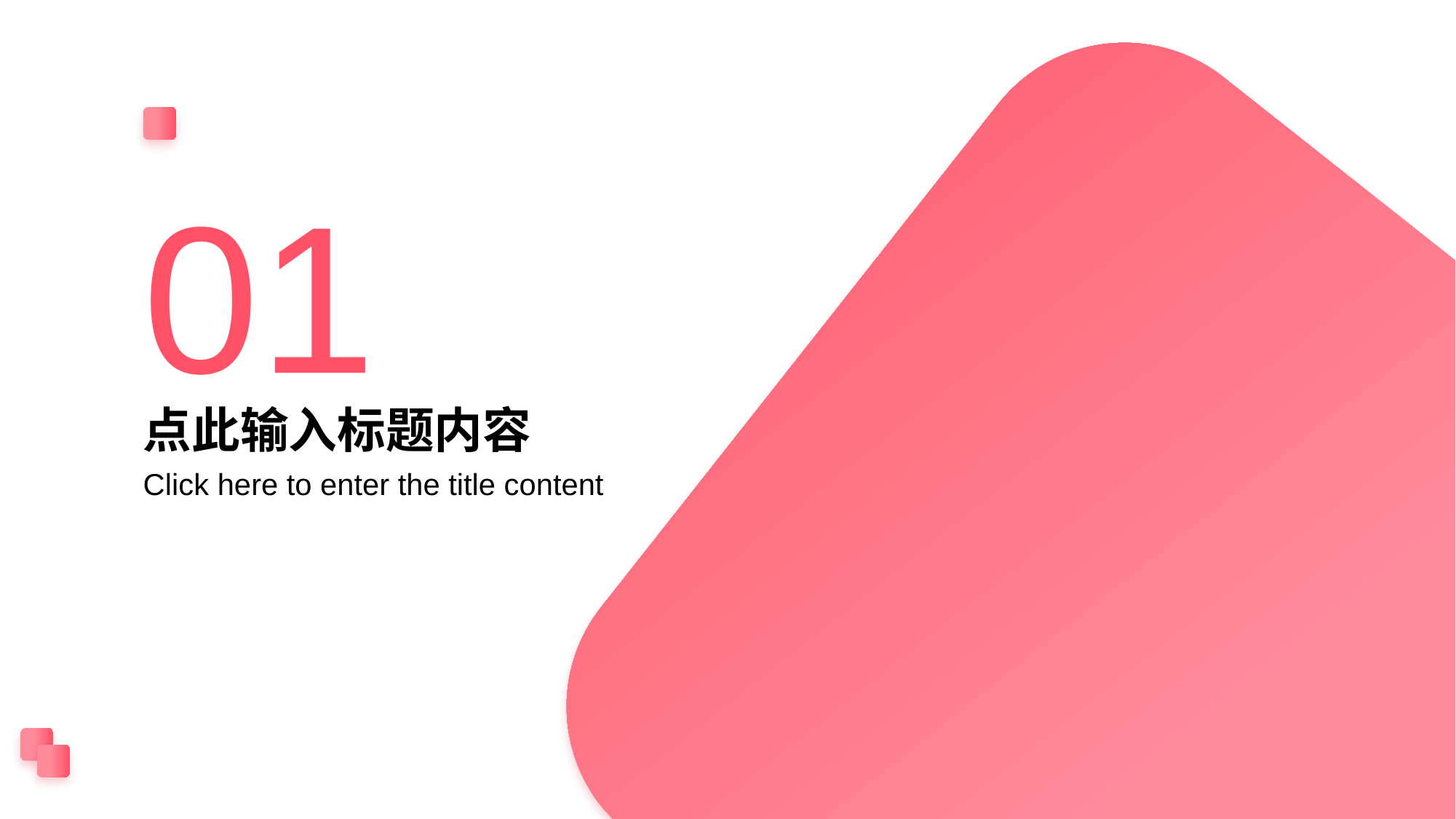

01
点此输入标题内容
Click here to enter the title content